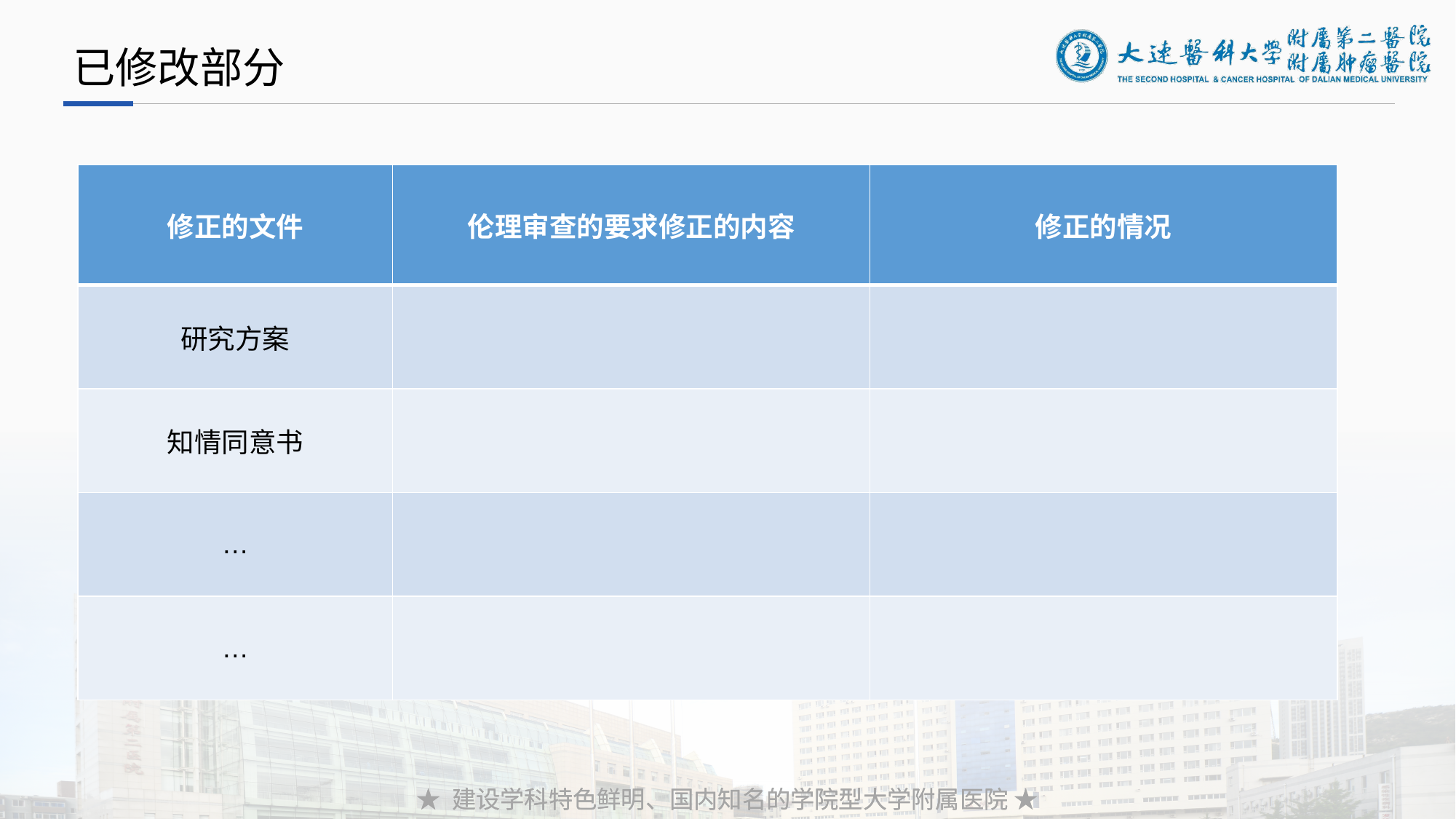

已修改部分
| 修正的文件 | 伦理审查的要求修正的内容 | 修正的情况 |
| --- | --- | --- |
| 研究方案 |  |  |
| 知情同意书 |  |  |
| … |  |  |
| … |  |  |

★ 建设学科特色鲜明、国内知名的学院型大学附属医院 ★